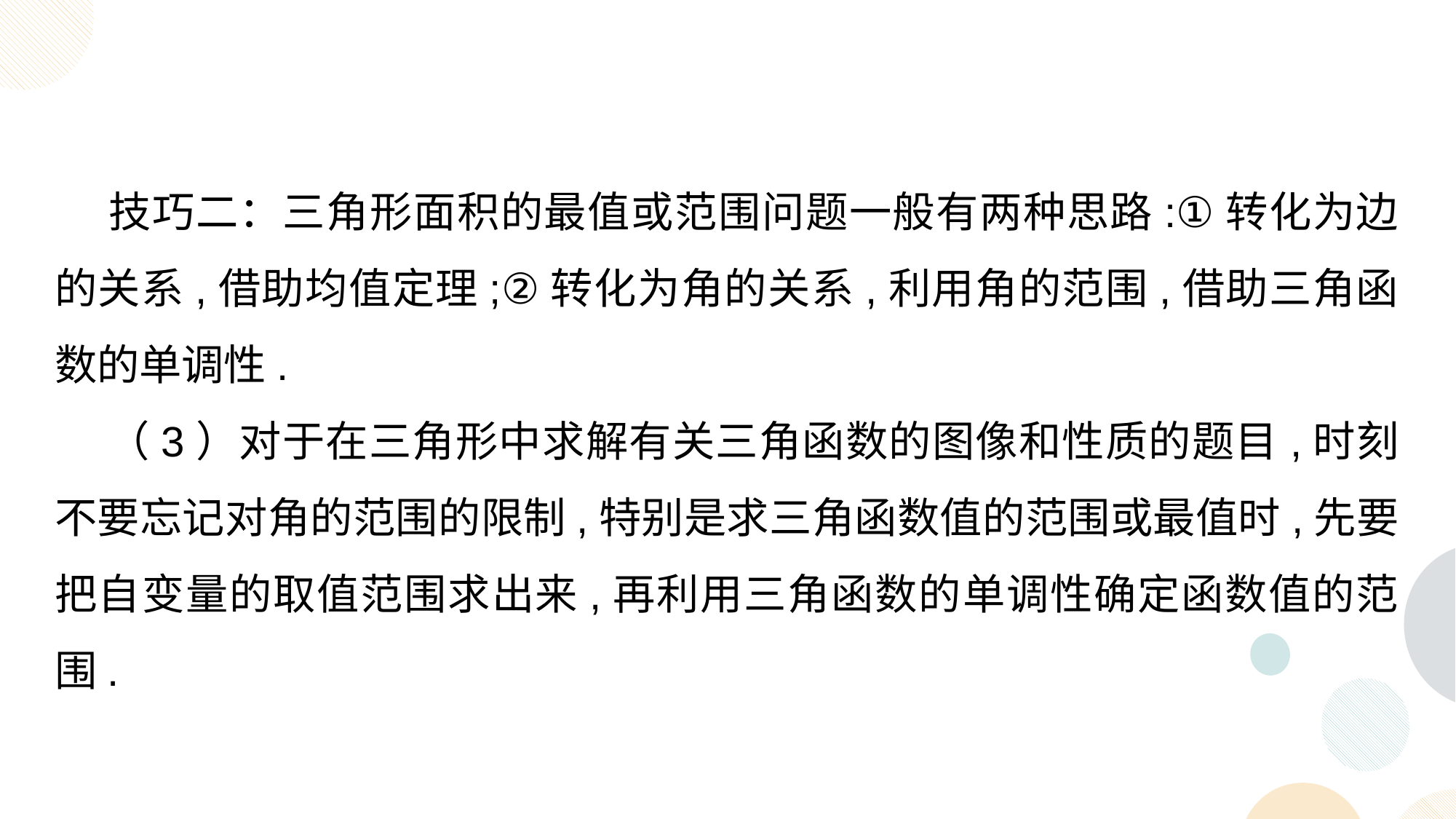

技巧二：三角形面积的最值或范围问题一般有两种思路:①转化为边的关系,借助均值定理;②转化为角的关系,利用角的范围,借助三角函数的单调性.
    （3）对于在三角形中求解有关三角函数的图像和性质的题目,时刻不要忘记对角的范围的限制,特别是求三角函数值的范围或最值时,先要把自变量的取值范围求出来,再利用三角函数的单调性确定函数值的范围.